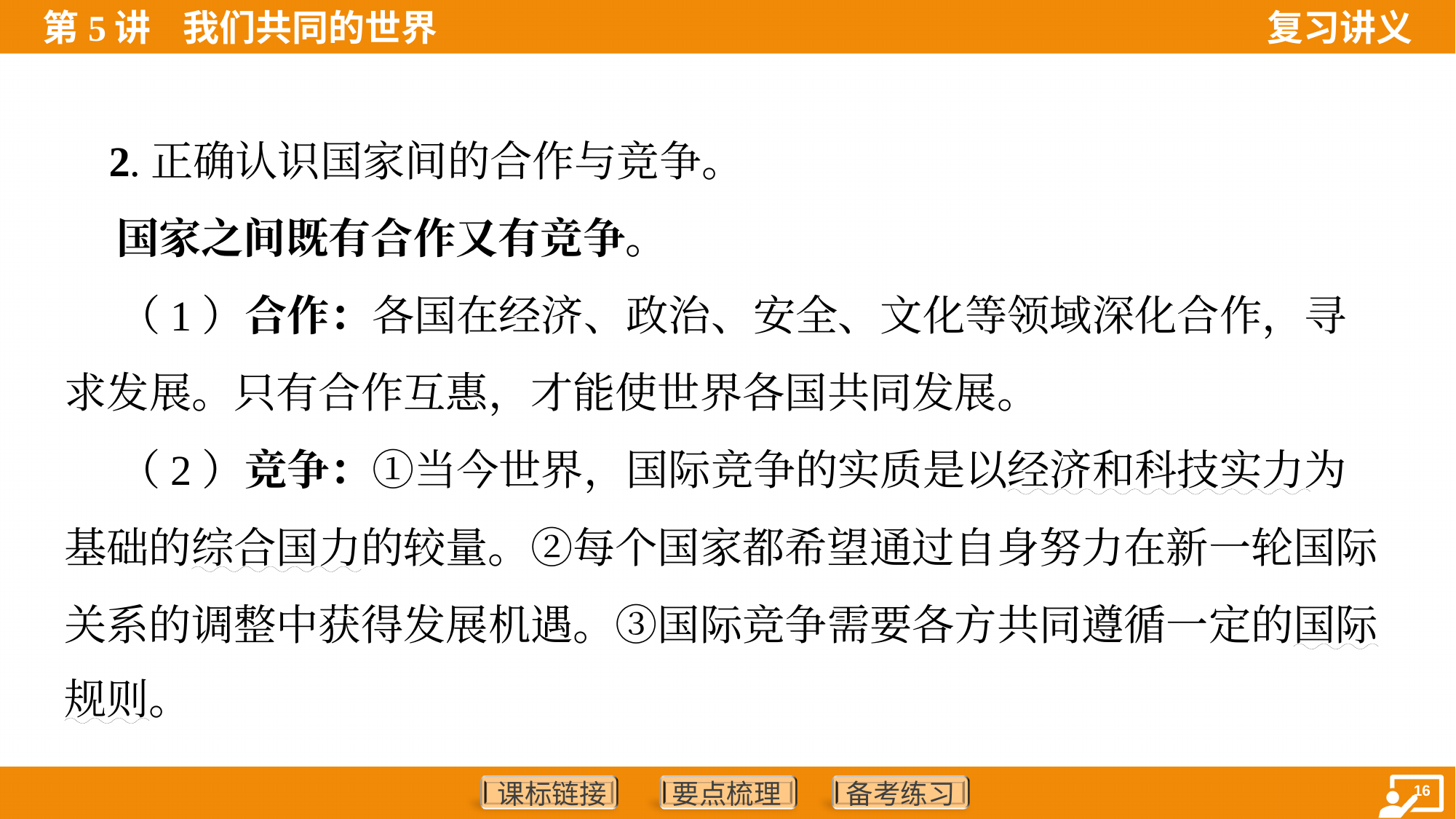

2.正确认识国家间的合作与竞争。
    国家之间既有合作又有竞争。
    （1）合作：各国在经济、政治、安全、文化等领域深化合作，寻
求发展。只有合作互惠，才能使世界各国共同发展。
    （2）竞争：①当今世界，国际竞争的实质是以经济和科技实力为
基础的综合国力的较量。②每个国家都希望通过自身努力在新一轮国际
关系的调整中获得发展机遇。③国际竞争需要各方共同遵循一定的国际
规则。